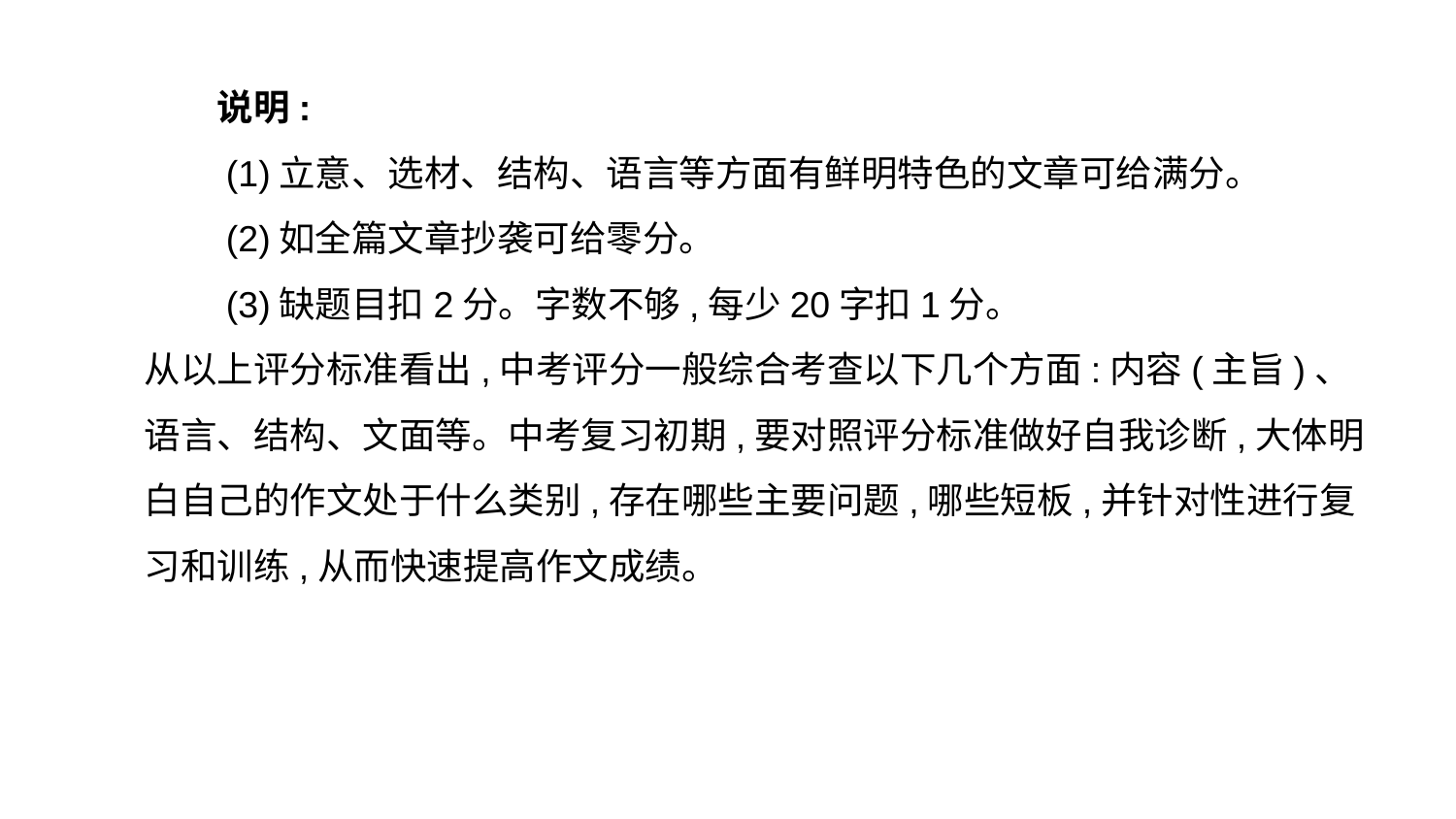

说明:
　　(1)立意、选材、结构、语言等方面有鲜明特色的文章可给满分。
　　(2)如全篇文章抄袭可给零分。
　　(3)缺题目扣2分。字数不够,每少20字扣1分。
从以上评分标准看出,中考评分一般综合考查以下几个方面:内容(主旨)、语言、结构、文面等。中考复习初期,要对照评分标准做好自我诊断,大体明白自己的作文处于什么类别,存在哪些主要问题,哪些短板,并针对性进行复习和训练,从而快速提高作文成绩。